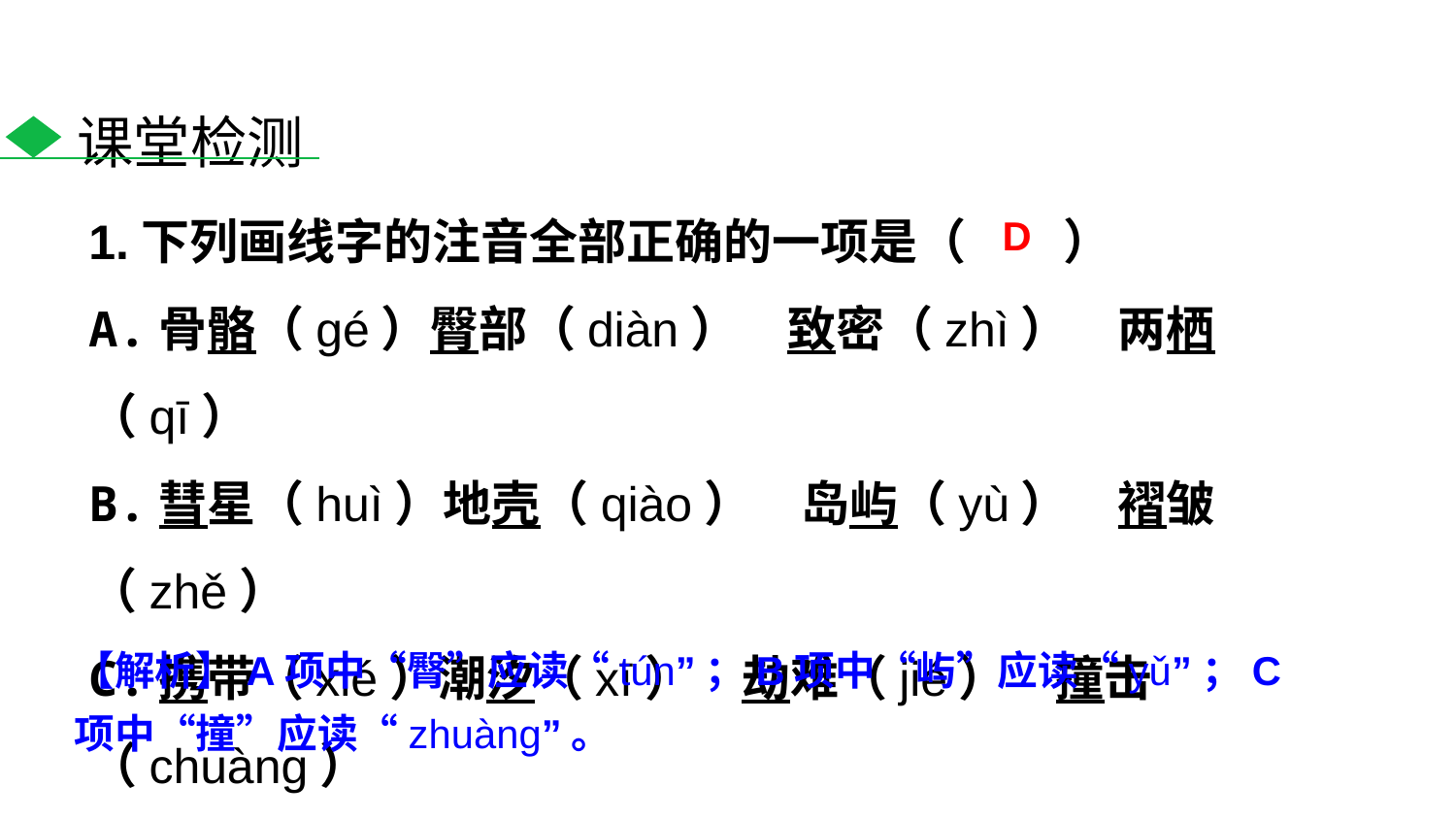

课堂检测

1.下列画线字的注音全部正确的一项是（　　）
A.骨骼（gé）臀部（diàn）　致密（zhì）　两栖（qī）
B.彗星（huì）地壳（qiào）　岛屿（yù）　褶皱（zhě）
C.携带（xié）潮汐（xī）　劫难（jié）　撞击（chuàng）
D.追溯（sù）陨石（yǔn）　衍射（yǎn）二氧化硅（guī）
D
【解析】A项中“臀”应读“tún”；B项中“屿”应读“yǔ”；C项中“撞”应读“zhuàng”。